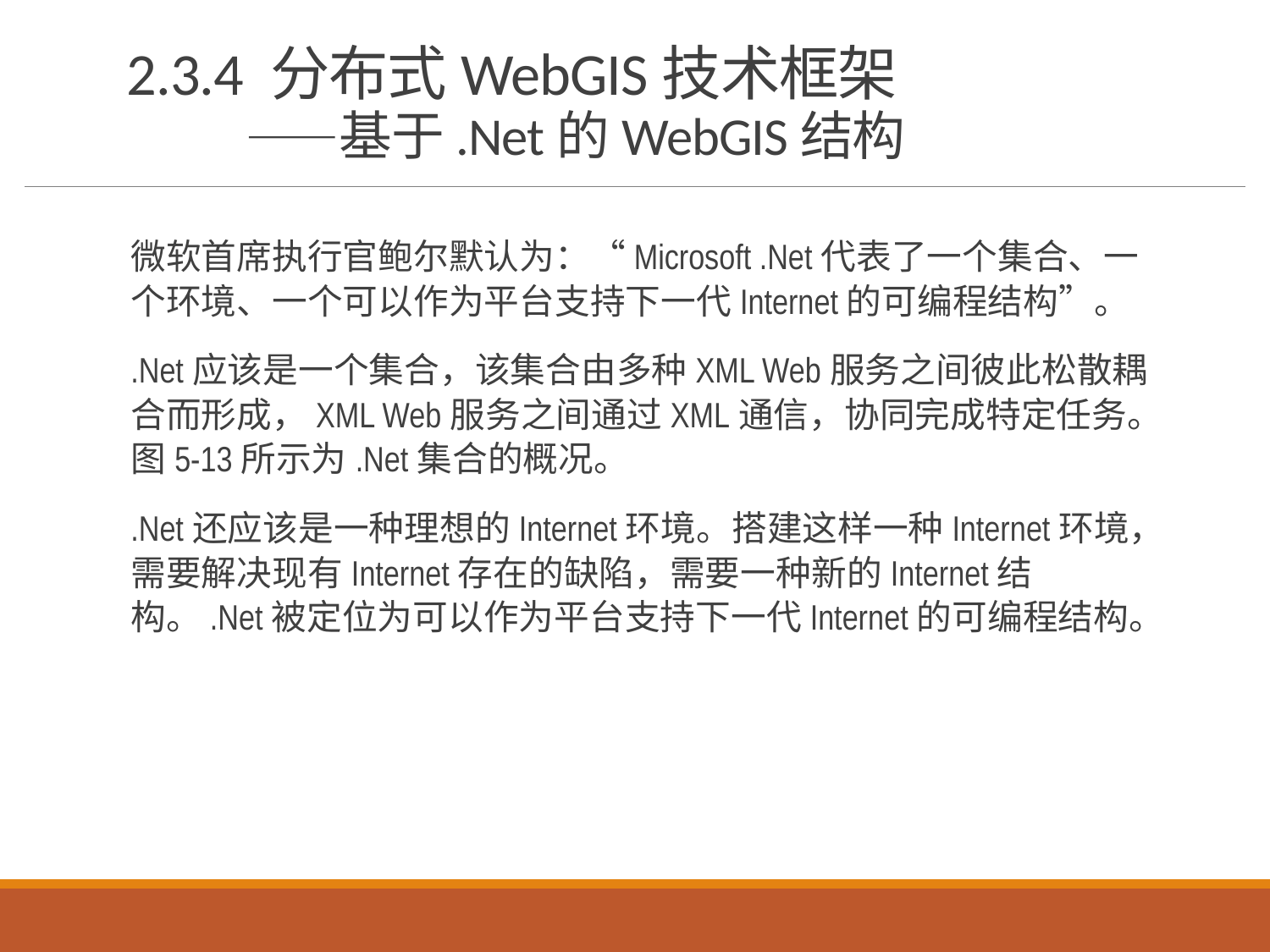

# 2.3.4 分布式WebGIS技术框架 ——基于.Net的WebGIS结构
微软首席执行官鲍尔默认为：“Microsoft .Net代表了一个集合、一个环境、一个可以作为平台支持下一代Internet的可编程结构”。
.Net应该是一个集合，该集合由多种XML Web服务之间彼此松散耦合而形成，XML Web服务之间通过XML通信，协同完成特定任务。图5-13所示为.Net集合的概况。
.Net还应该是一种理想的Internet环境。搭建这样一种Internet环境，需要解决现有Internet存在的缺陷，需要一种新的Internet结构。.Net被定位为可以作为平台支持下一代Internet的可编程结构。